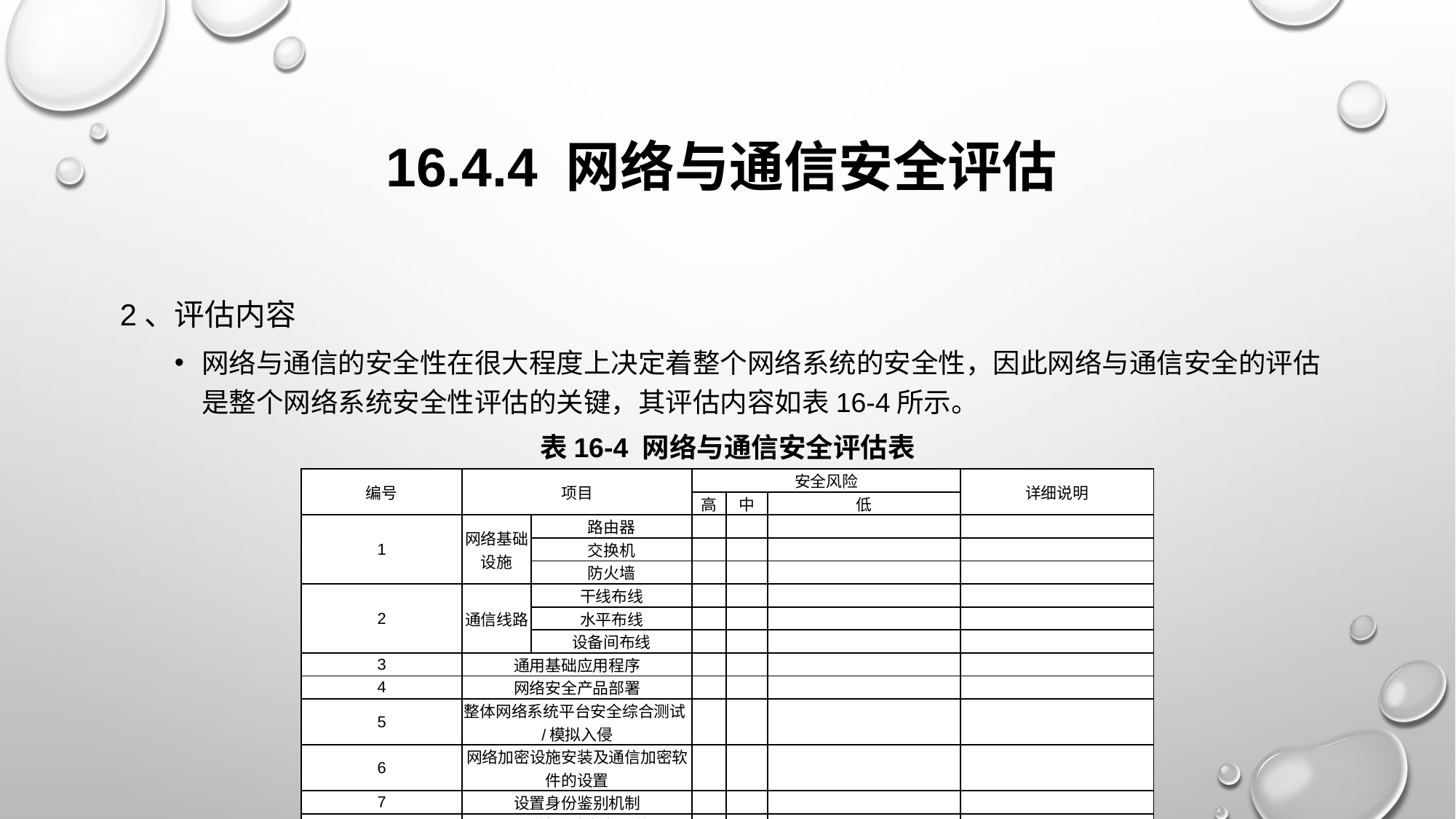

# 16.4.4 网络与通信安全评估
2、评估内容
网络与通信的安全性在很大程度上决定着整个网络系统的安全性，因此网络与通信安全的评估是整个网络系统安全性评估的关键，其评估内容如表16-4所示。
表16-4 网络与通信安全评估表
| 编号 | 项目 |  | 安全风险 |  |  | 详细说明 |
| --- | --- | --- | --- | --- | --- | --- |
|  |  |  | 高 | 中 | 低 |  |
| 1 | 网络基础设施 | 路由器 |  |  |  |  |
|  |  | 交换机 |  |  |  |  |
|  |  | 防火墙 |  |  |  |  |
| 2 | 通信线路 | 干线布线 |  |  |  |  |
|  |  | 水平布线 |  |  |  |  |
|  |  | 设备间布线 |  |  |  |  |
| 3 | 通用基础应用程序 |  |  |  |  |  |
| 4 | 网络安全产品部署 |  |  |  |  |  |
| 5 | 整体网络系统平台安全综合测试/模拟入侵 |  |  |  |  |  |
| 6 | 网络加密设施安装及通信加密软件的设置 |  |  |  |  |  |
| 7 | 设置身份鉴别机制 |  |  |  |  |  |
| 8 | 设置并测试安全通道 |  |  |  |  |  |
| 9 | 客户意见 |  | 记录用户意见，并让用户签名。 |  |  |  |